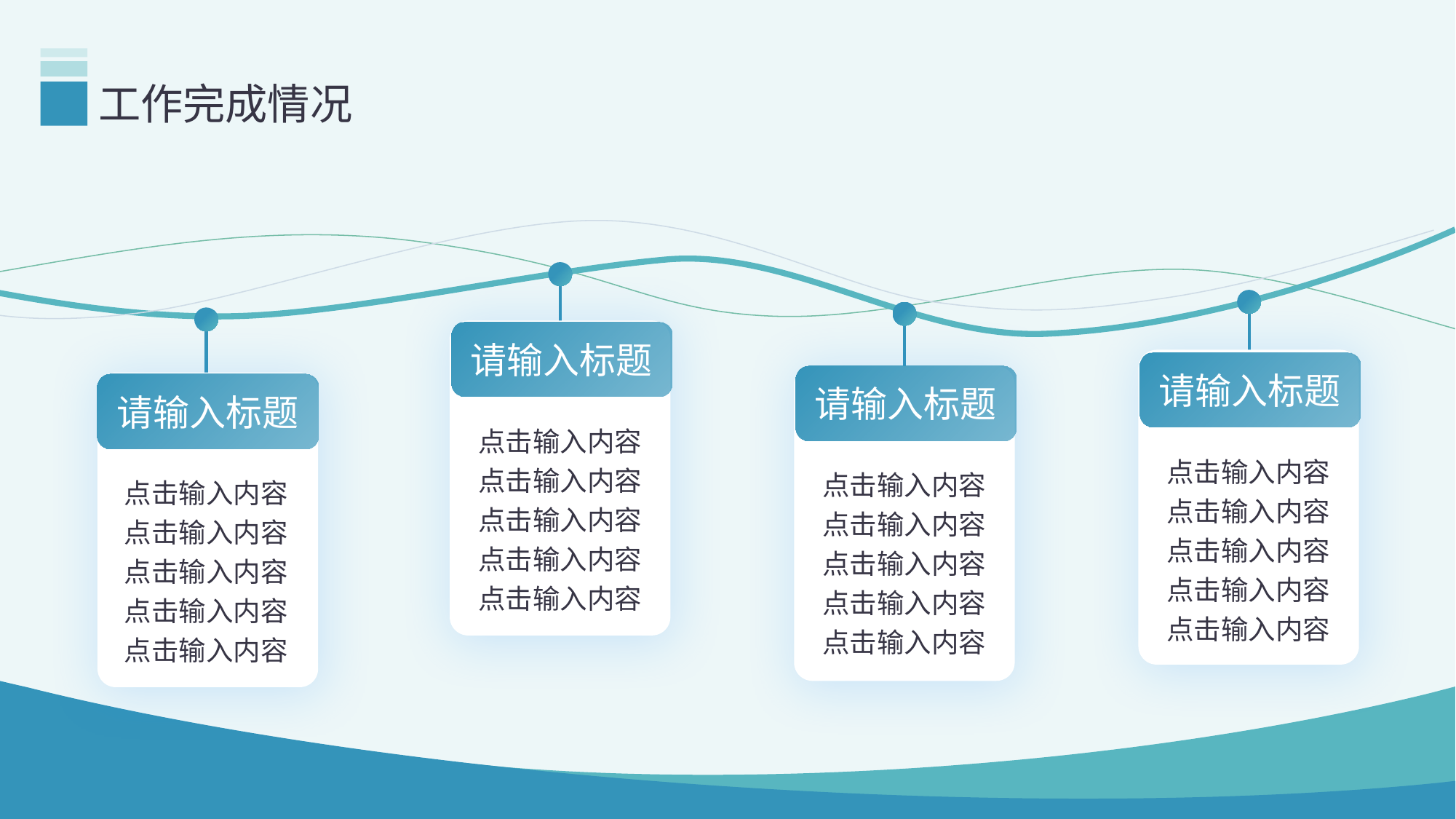

# 工作完成情况

请输入标题
点击输入内容
点击输入内容
点击输入内容
点击输入内容
点击输入内容

请输入标题
点击输入内容
点击输入内容
点击输入内容
点击输入内容
点击输入内容

请输入标题
点击输入内容
点击输入内容
点击输入内容
点击输入内容
点击输入内容

请输入标题
点击输入内容
点击输入内容
点击输入内容
点击输入内容
点击输入内容